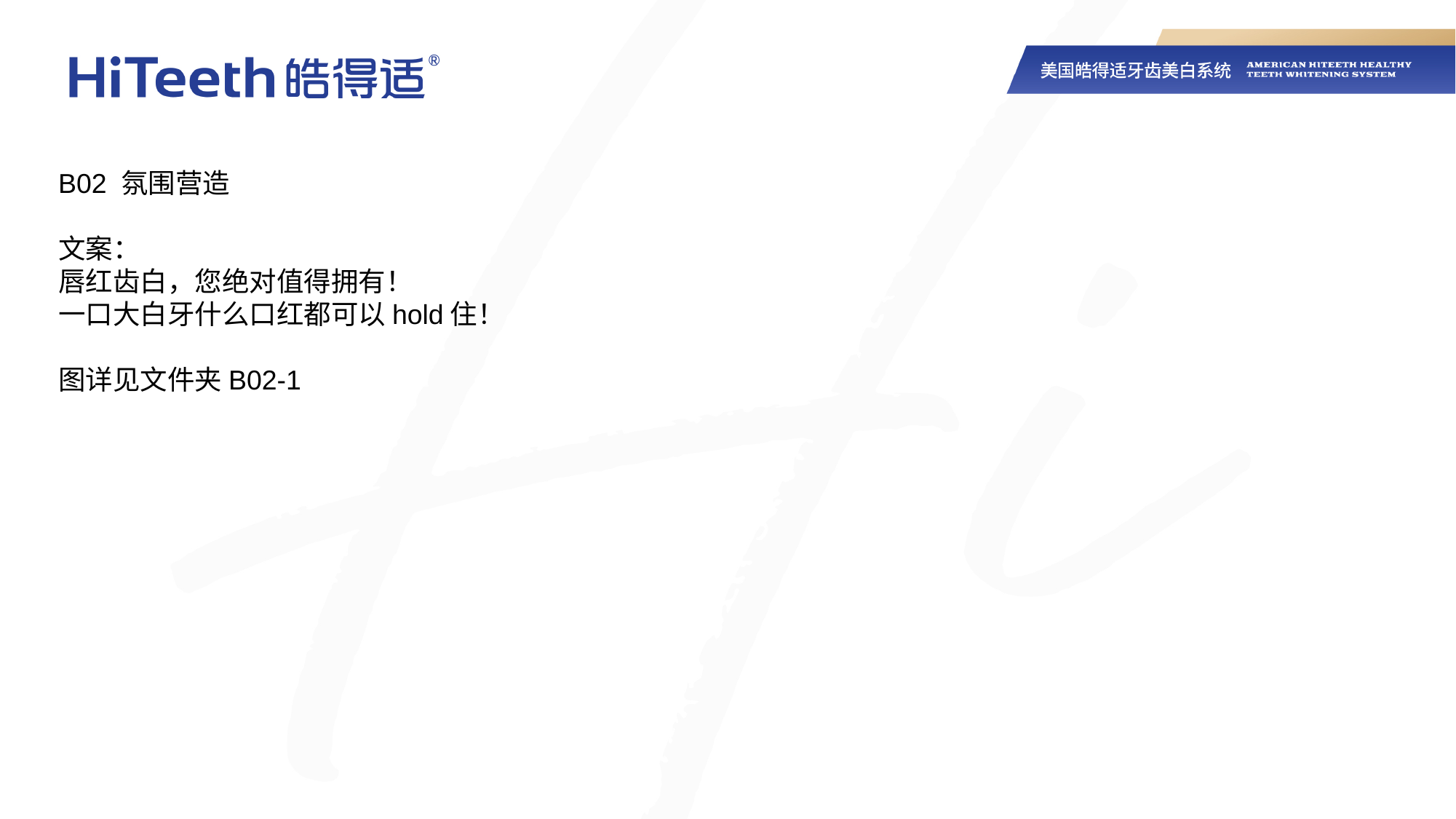

B02 氛围营造

文案：
唇红齿白，您绝对值得拥有！
一口大白牙什么口红都可以hold住！

图详见文件夹B02-1